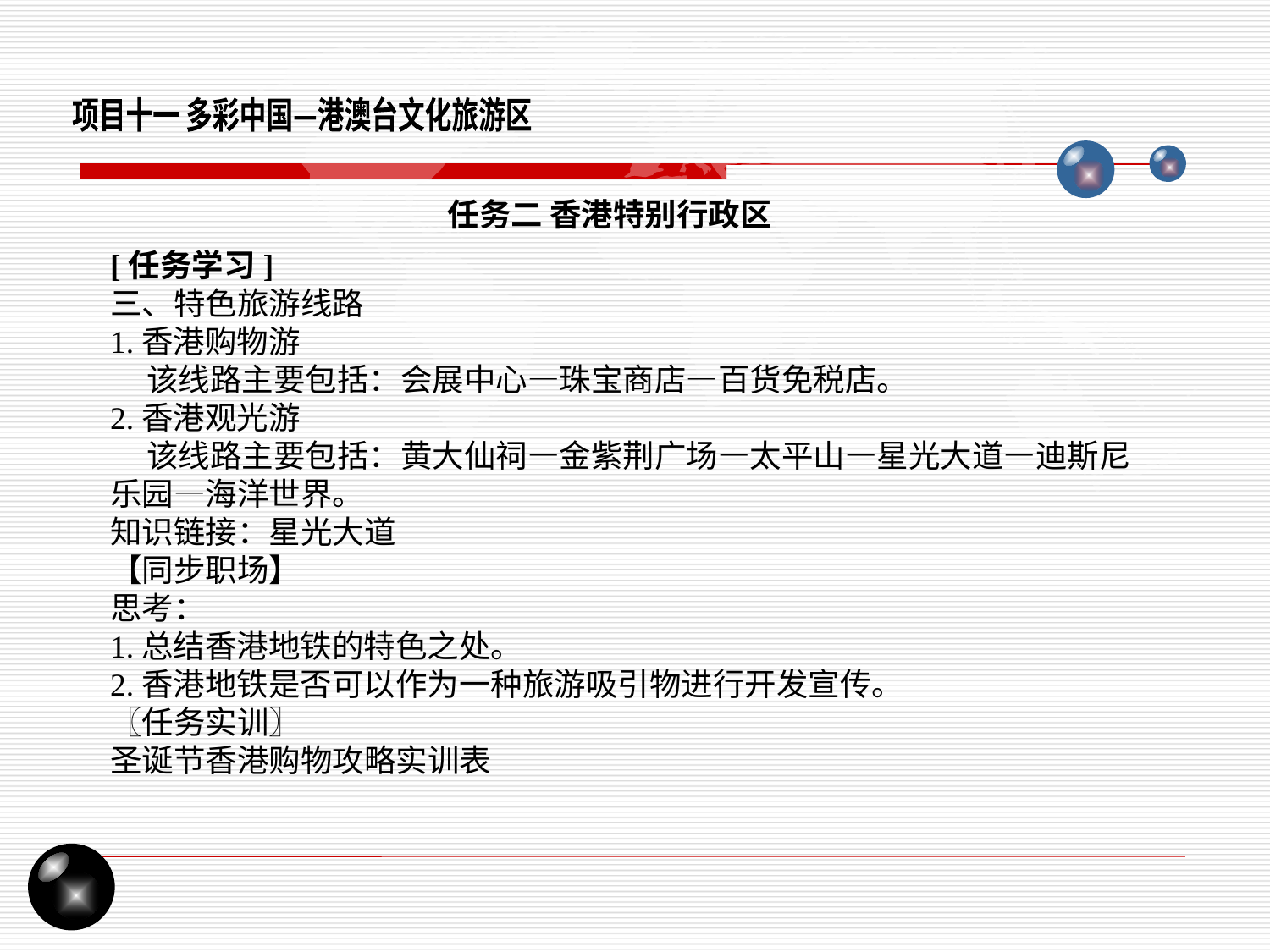

项目十一 多彩中国—港澳台文化旅游区
任务二 香港特别行政区
[任务学习]
三、特色旅游线路
1.香港购物游
    该线路主要包括：会展中心—珠宝商店—百货免税店。
2.香港观光游
    该线路主要包括：黄大仙祠—金紫荆广场—太平山—星光大道—迪斯尼乐园—海洋世界。
知识链接：星光大道
【同步职场】
思考：
1.总结香港地铁的特色之处。
2.香港地铁是否可以作为一种旅游吸引物进行开发宣传。
〖任务实训〗
圣诞节香港购物攻略实训表